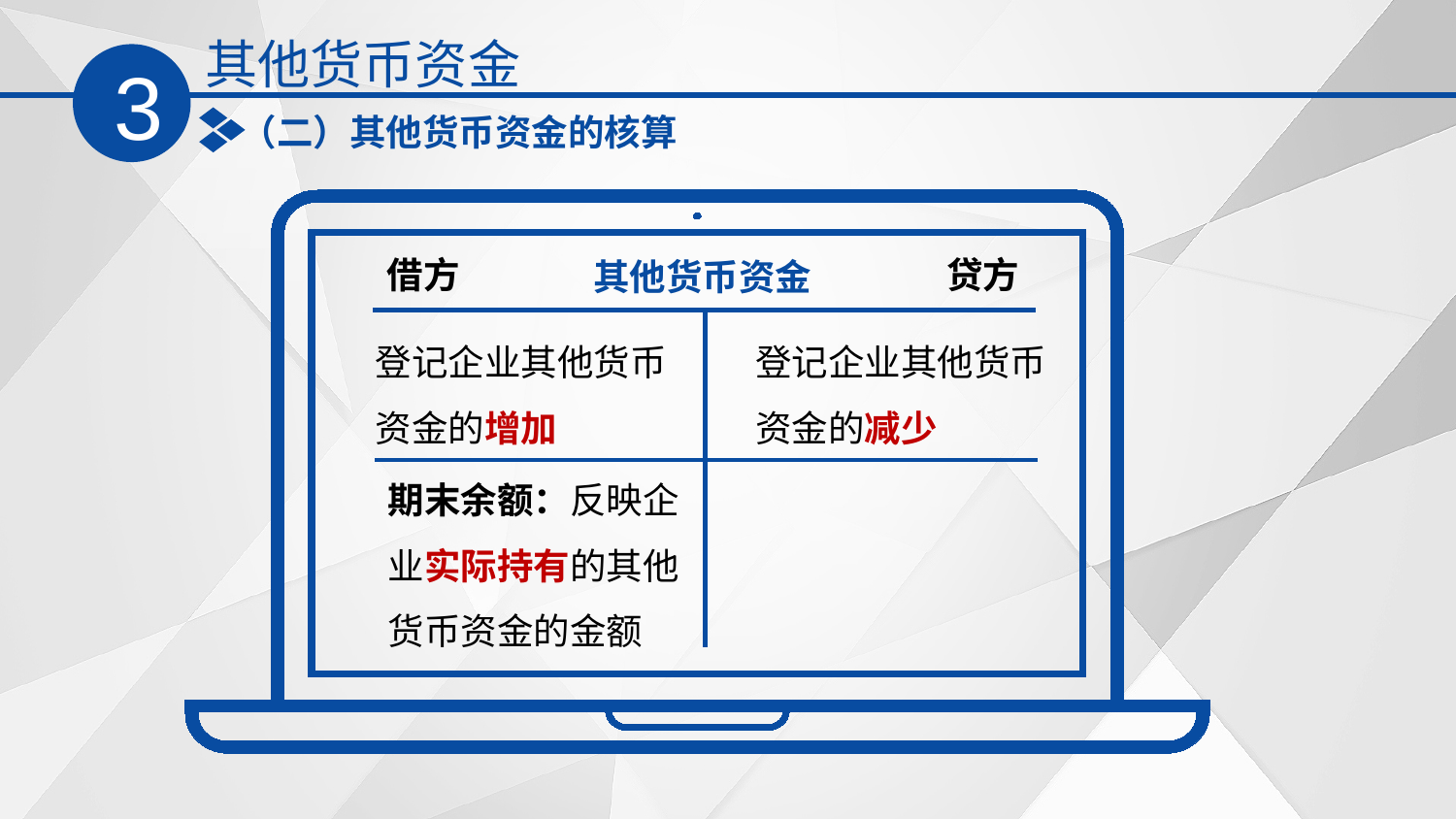

其他货币资金
3

（二）其他货币资金的核算

借方
贷方
其他货币资金
登记企业其他货币资金的增加
登记企业其他货币资金的减少
期末余额：反映企业实际持有的其他货币资金的金额